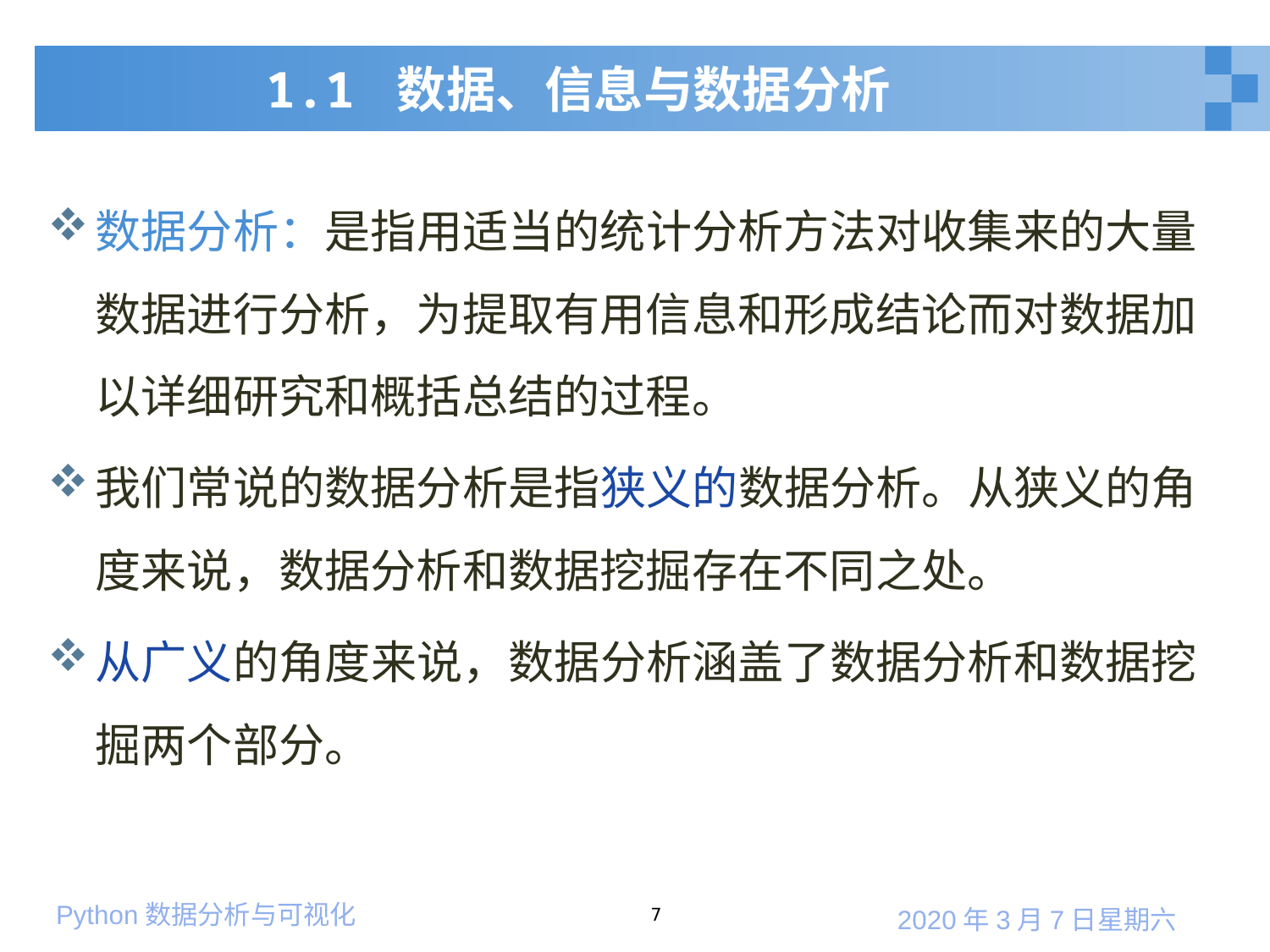

# 1.1 数据、信息与数据分析
数据分析：是指用适当的统计分析方法对收集来的大量数据进行分析，为提取有用信息和形成结论而对数据加以详细研究和概括总结的过程。
我们常说的数据分析是指狭义的数据分析。从狭义的角度来说，数据分析和数据挖掘存在不同之处。
从广义的角度来说，数据分析涵盖了数据分析和数据挖掘两个部分。

7
2020年3月7日星期六